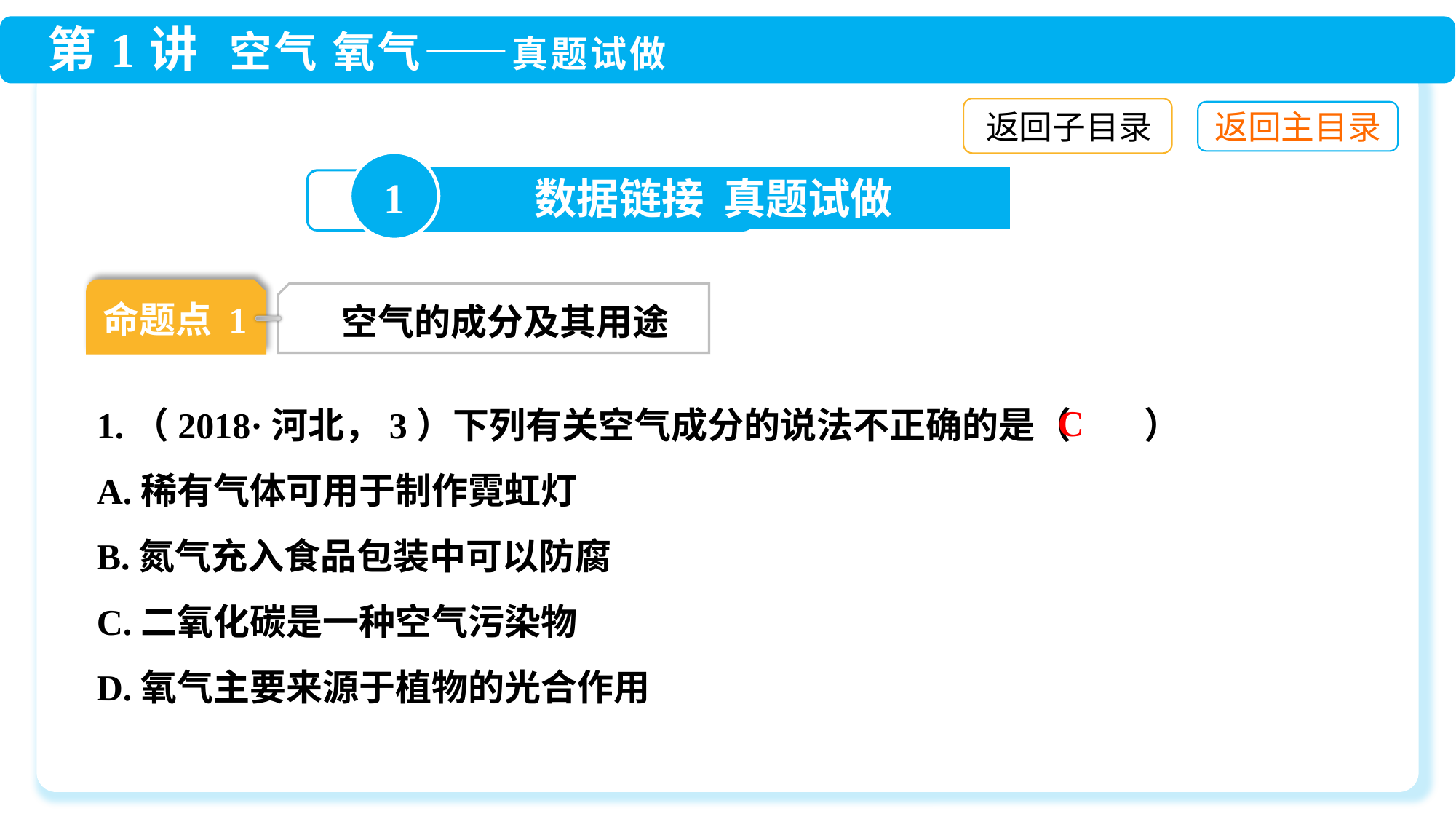

返回子目录

1
数据链接  真题试做

命题点 1
空气的成分及其用途

C
1.（2018·河北，3）下列有关空气成分的说法不正确的是（　　）
A.稀有气体可用于制作霓虹灯
B.氮气充入食品包装中可以防腐
C.二氧化碳是一种空气污染物
D.氧气主要来源于植物的光合作用